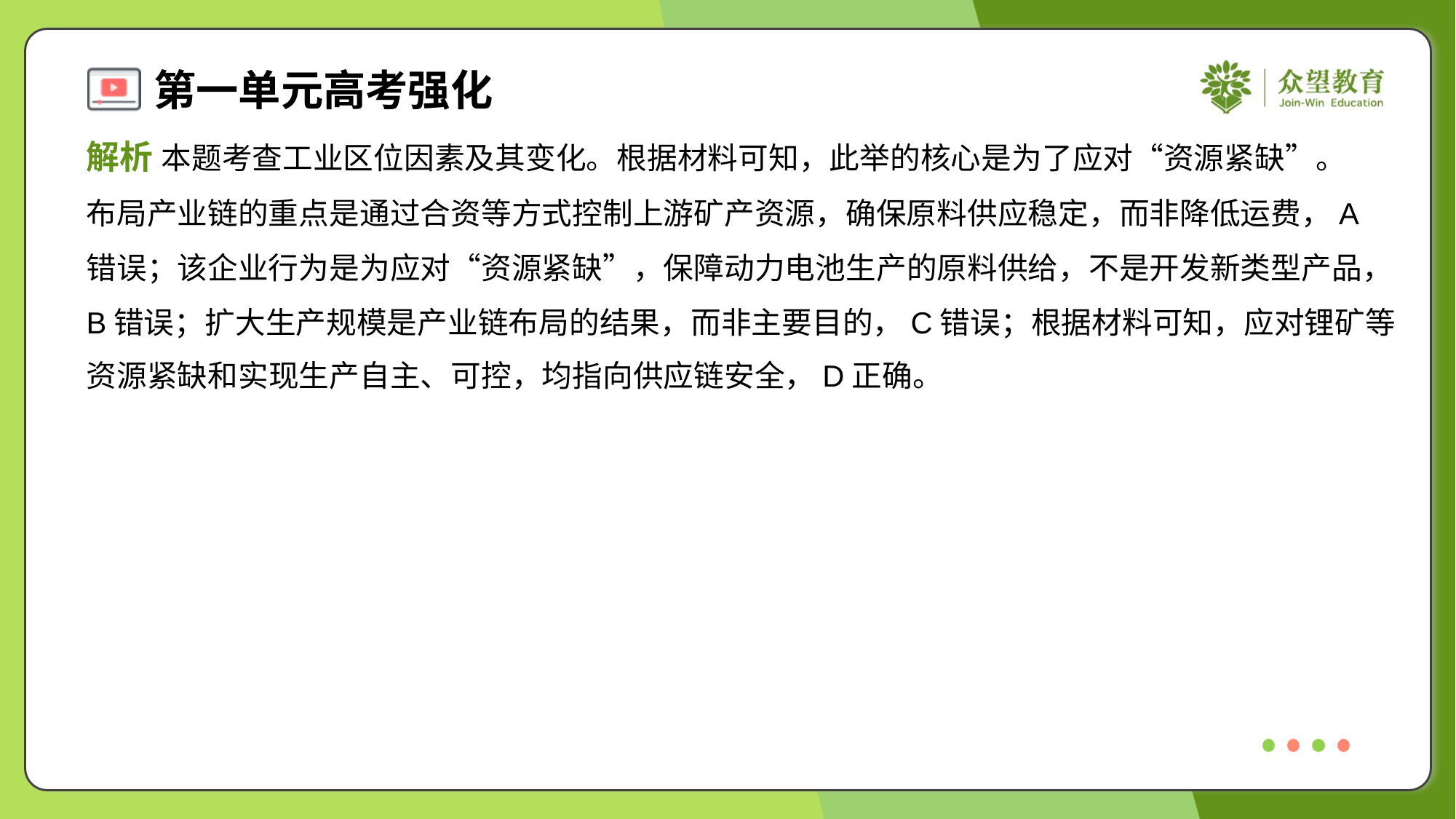

解析 本题考查工业区位因素及其变化。根据材料可知，此举的核心是为了应对“资源紧缺”。
布局产业链的重点是通过合资等方式控制上游矿产资源，确保原料供应稳定，而非降低运费，A
错误；该企业行为是为应对“资源紧缺”，保障动力电池生产的原料供给，不是开发新类型产品，
B错误；扩大生产规模是产业链布局的结果，而非主要目的，C错误；根据材料可知，应对锂矿等
资源紧缺和实现生产自主、可控，均指向供应链安全，D正确。